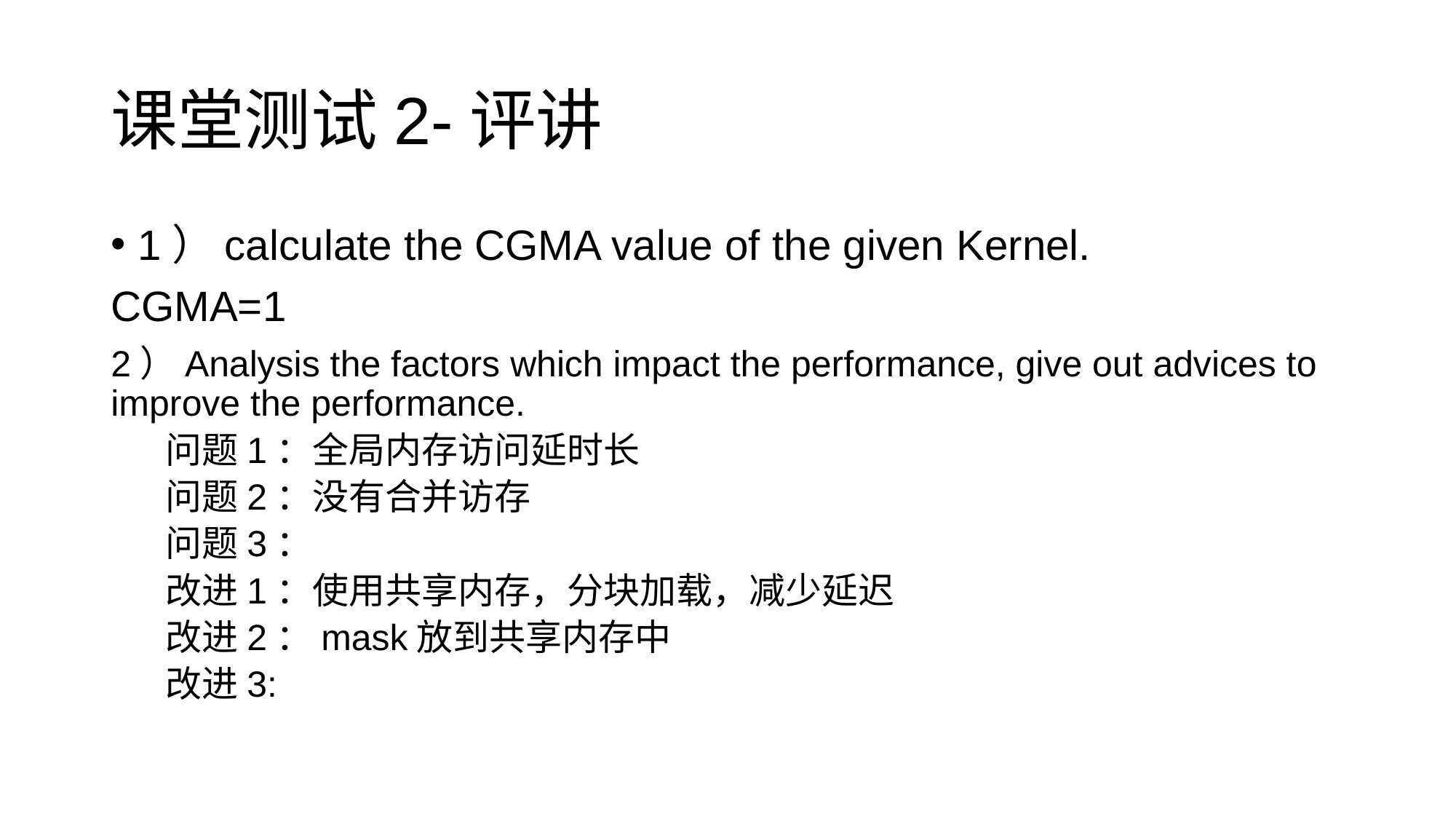

# 课堂测试2-评讲
1）calculate the CGMA value of the given Kernel.
CGMA=1
2）Analysis the factors which impact the performance, give out advices to improve the performance.
问题1：全局内存访问延时长
问题2：没有合并访存
问题3：
改进1：使用共享内存，分块加载，减少延迟
改进2：mask放到共享内存中
改进3: